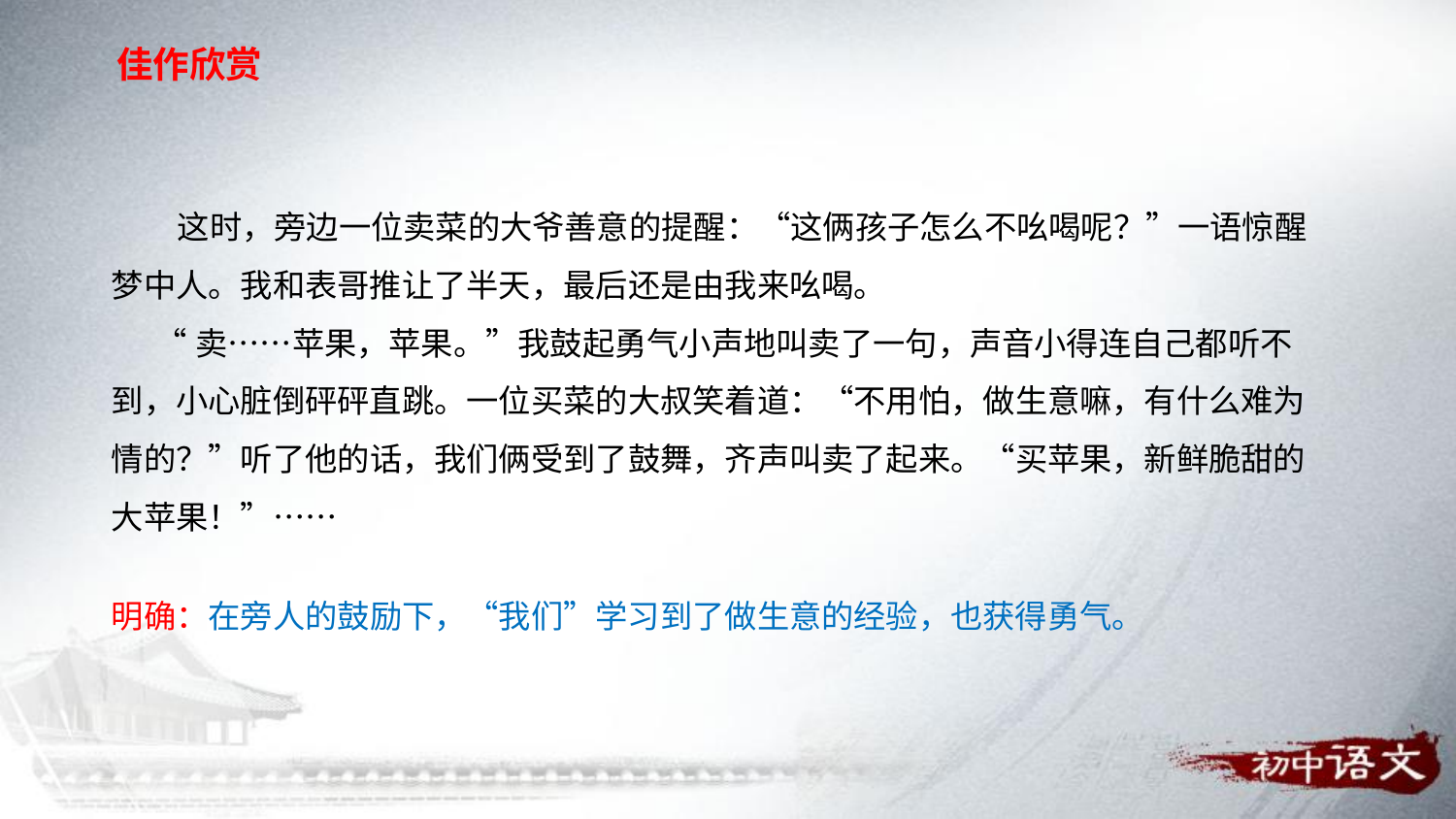

佳作欣赏
        这时，旁边一位卖菜的大爷善意的提醒：“这俩孩子怎么不吆喝呢？”一语惊醒梦中人。我和表哥推让了半天，最后还是由我来吆喝。
      “卖……苹果，苹果。”我鼓起勇气小声地叫卖了一句，声音小得连自己都听不到，小心脏倒砰砰直跳。一位买菜的大叔笑着道：“不用怕，做生意嘛，有什么难为情的？”听了他的话，我们俩受到了鼓舞，齐声叫卖了起来。“买苹果，新鲜脆甜的大苹果！”……
明确：在旁人的鼓励下，“我们”学习到了做生意的经验，也获得勇气。